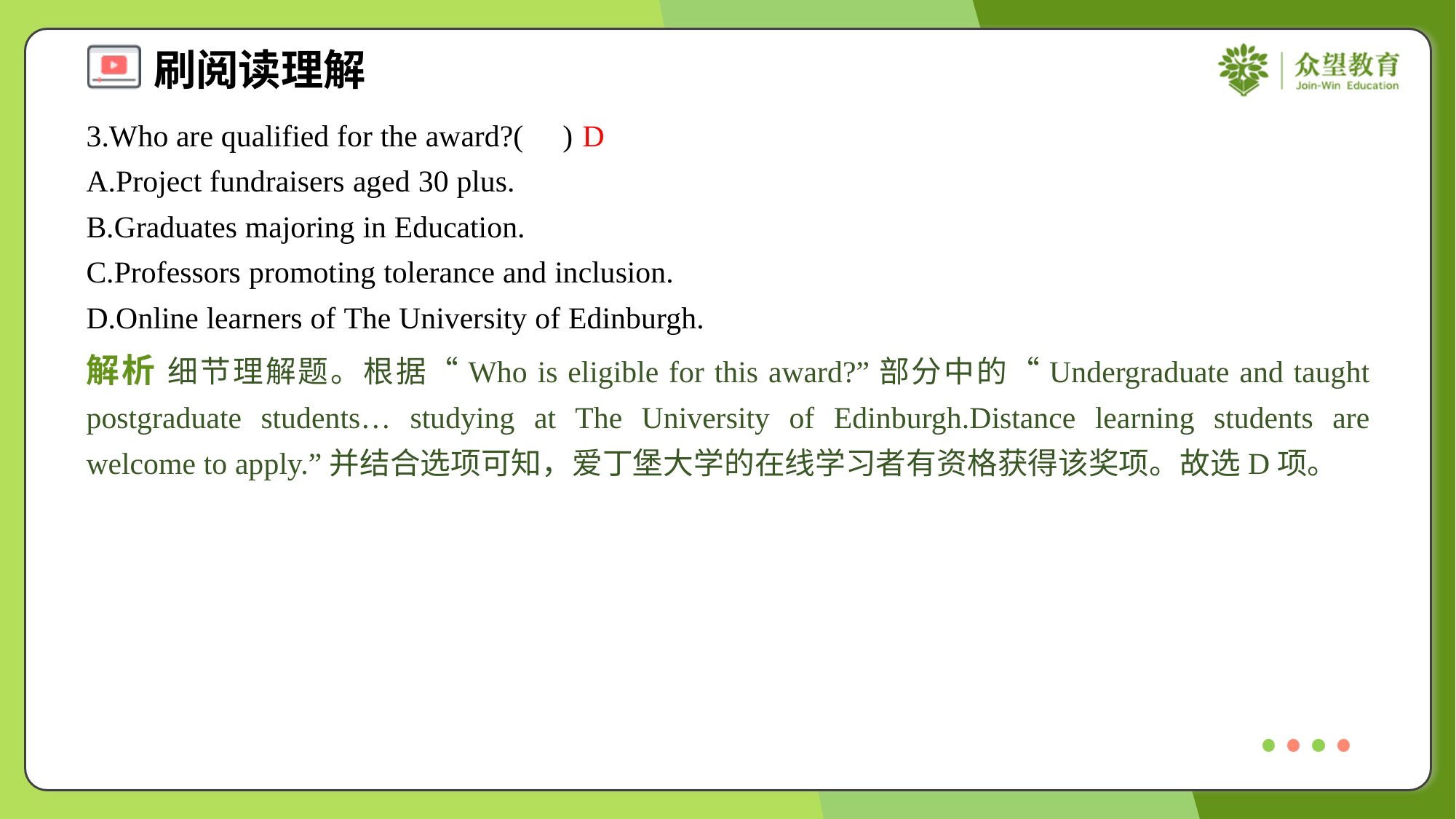

3.Who are qualified for the award?(     )
D
A.Project fundraisers aged 30 plus.
B.Graduates majoring in Education.
C.Professors promoting tolerance and inclusion.
D.Online learners of The University of Edinburgh.
解析 细节理解题。根据“Who is eligible for this award?”部分中的“Undergraduate and taught postgraduate students… studying at The University of Edinburgh.Distance learning students are welcome to apply.”并结合选项可知，爱丁堡大学的在线学习者有资格获得该奖项。故选D项。